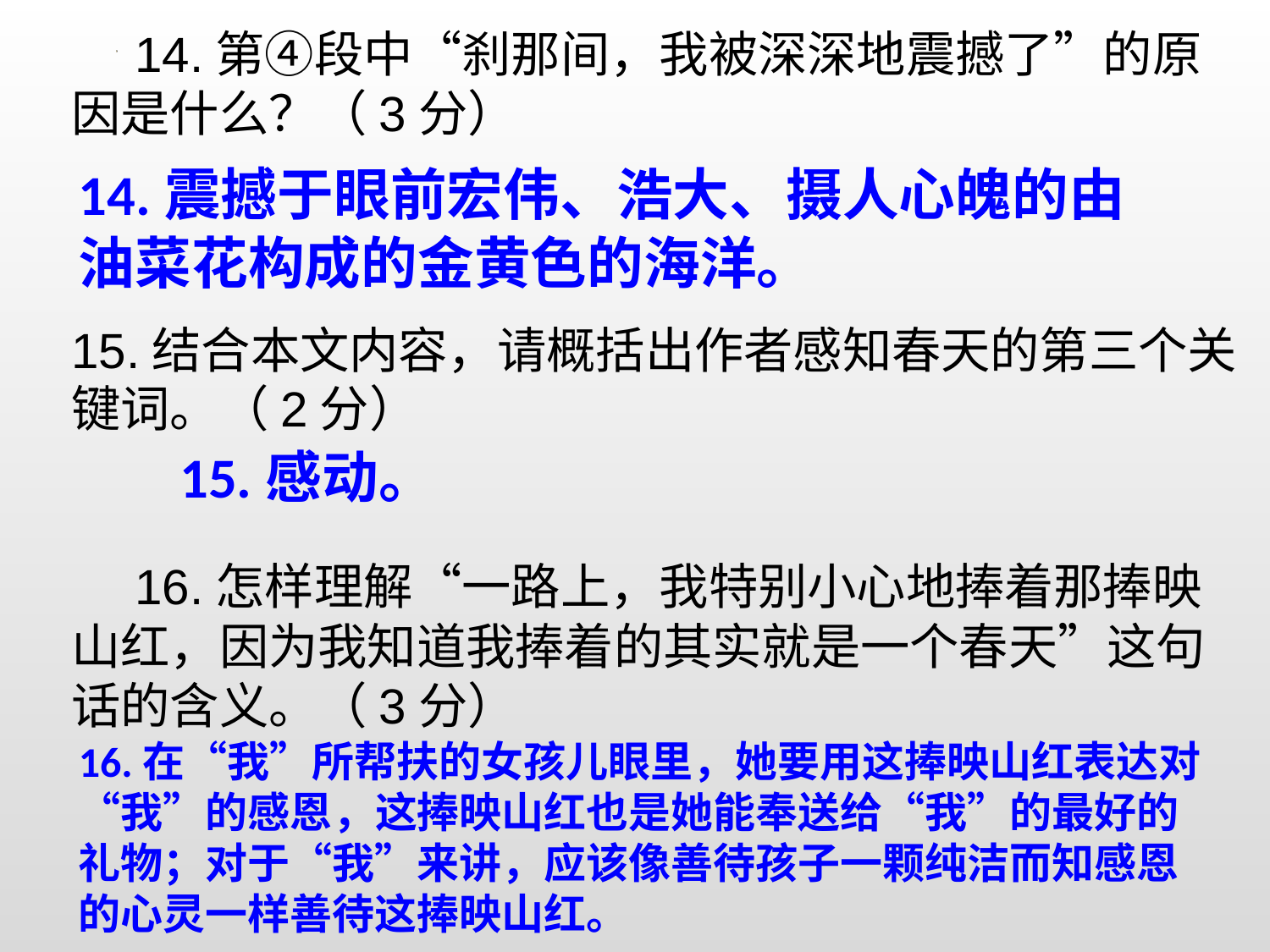

14.第④段中“刹那间，我被深深地震撼了”的原因是什么？（3分）

                                                                             15.结合本文内容，请概括出作者感知春天的第三个关键词。（2分）

16.怎样理解“一路上，我特别小心地捧着那捧映山红，因为我知道我捧着的其实就是一个春天”这句话的含义。（3分）
14.震撼于眼前宏伟、浩大、摄人心魄的由油菜花构成的金黄色的海洋。
15.感动。
16.在“我”所帮扶的女孩儿眼里，她要用这捧映山红表达对“我”的感恩，这捧映山红也是她能奉送给“我”的最好的礼物；对于“我”来讲，应该像善待孩子一颗纯洁而知感恩的心灵一样善待这捧映山红。